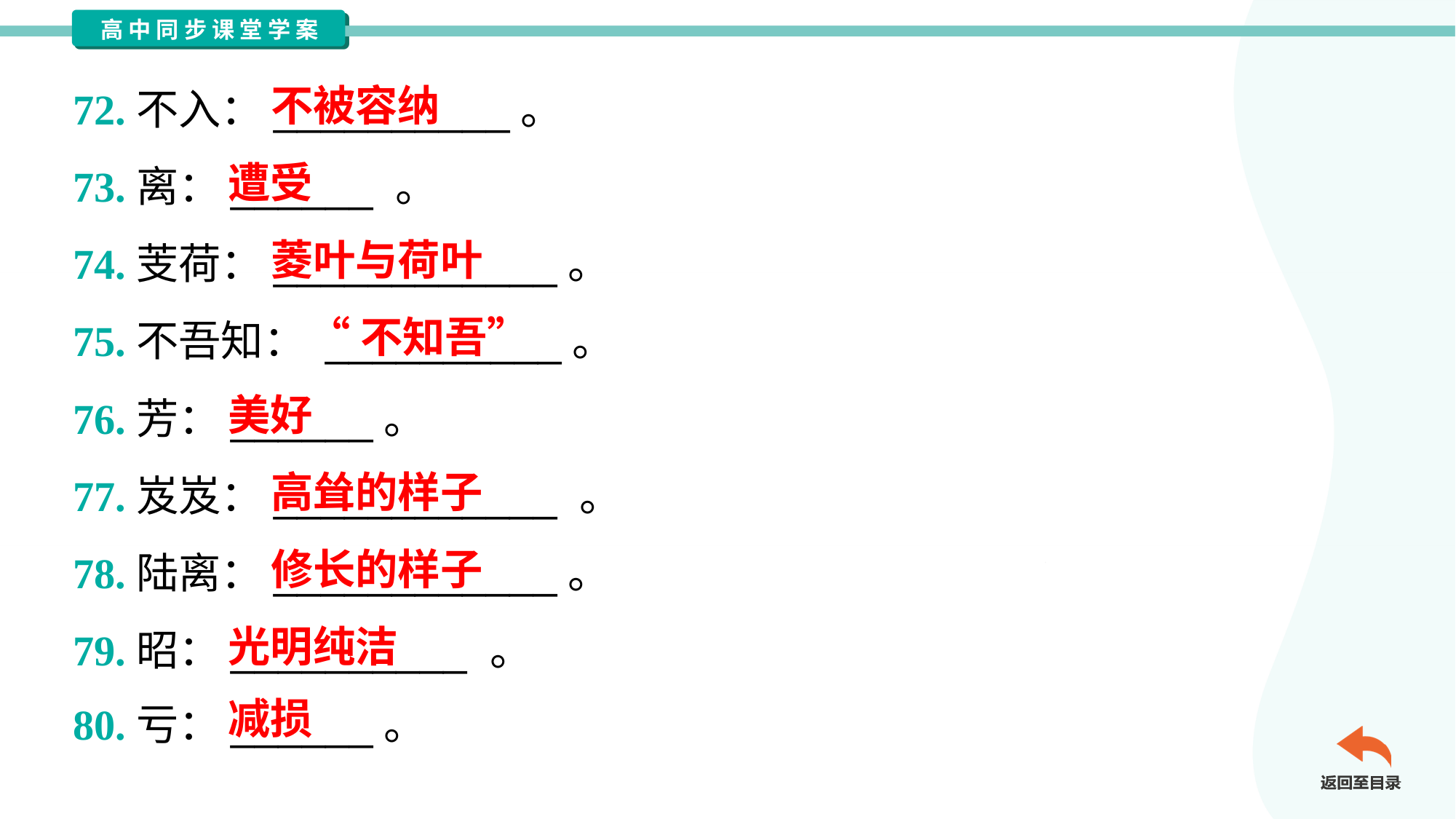

不被容纳
72.不入：__________。
73.离：______ 。
74.芰荷：____________。
75.不吾知： __________。
76.芳：______。
77.岌岌：____________ 。
78.陆离：____________。
79.昭：__________ 。
80.亏：______。
遭受
菱叶与荷叶
“不知吾”
美好
高耸的样子
修长的样子
光明纯洁
减损